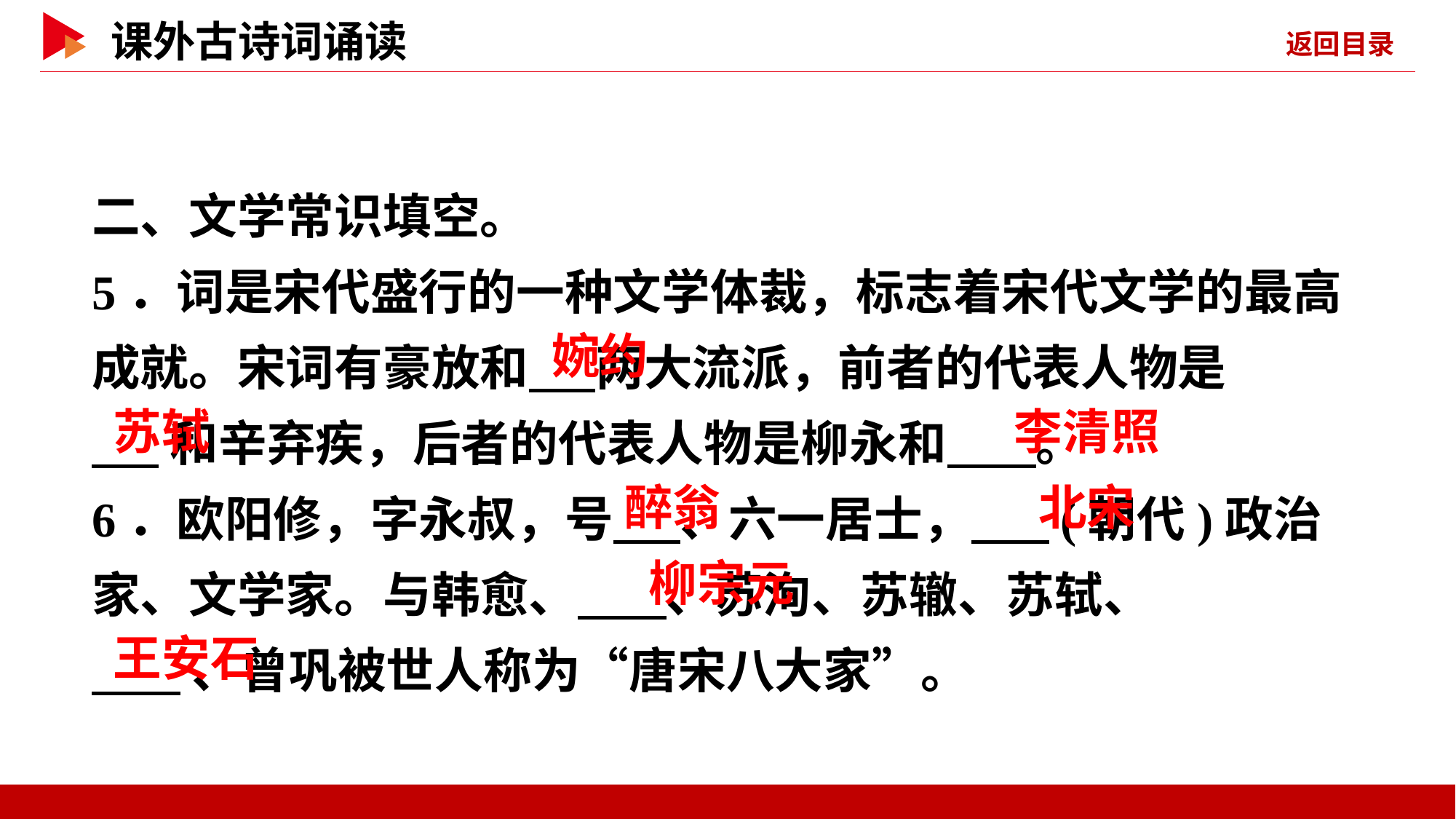

二、文学常识填空。
5．词是宋代盛行的一种文学体裁，标志着宋代文学的最高成就。宋词有豪放和      两大流派，前者的代表人物是
      和辛弃疾，后者的代表人物是柳永和        。
6．欧阳修，字永叔，号      、六一居士，       (朝代)政治家、文学家。与韩愈、        、苏洵、苏辙、苏轼、
        、曾巩被世人称为“唐宋八大家”。
 婉约
 苏轼
 李清照
 醉翁
 北宋
 柳宗元
 王安石